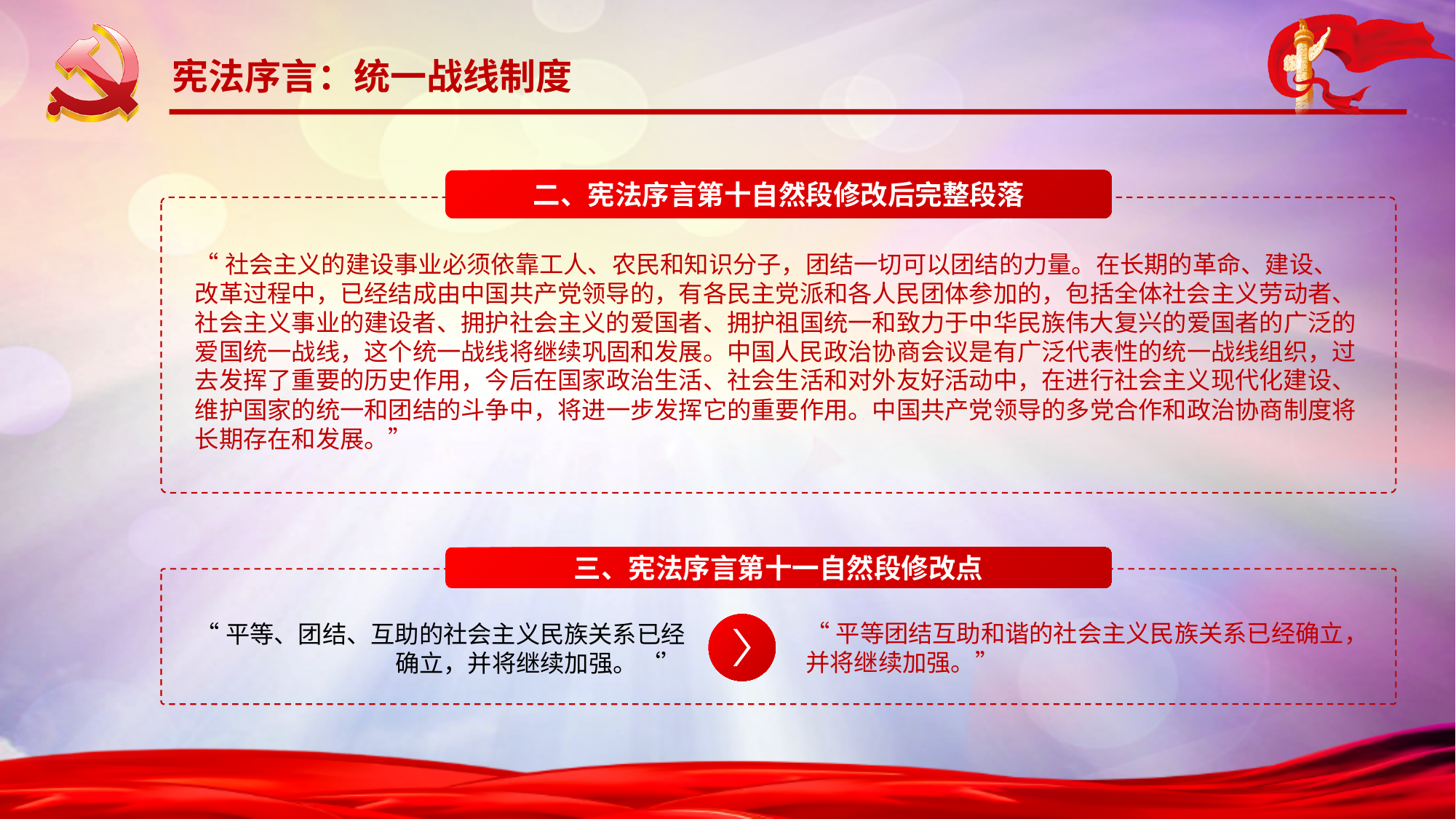

宪法序言：统一战线制度
二、宪法序言第十自然段修改后完整段落

“社会主义的建设事业必须依靠工人、农民和知识分子，团结一切可以团结的力量。在长期的革命、建设、改革过程中，已经结成由中国共产党领导的，有各民主党派和各人民团体参加的，包括全体社会主义劳动者、社会主义事业的建设者、拥护社会主义的爱国者、拥护祖国统一和致力于中华民族伟大复兴的爱国者的广泛的爱国统一战线，这个统一战线将继续巩固和发展。中国人民政治协商会议是有广泛代表性的统一战线组织，过去发挥了重要的历史作用，今后在国家政治生活、社会生活和对外友好活动中，在进行社会主义现代化建设、维护国家的统一和团结的斗争中，将进一步发挥它的重要作用。中国共产党领导的多党合作和政治协商制度将长期存在和发展。”
三、宪法序言第十一自然段修改点

“平等团结互助和谐的社会主义民族关系已经确立，并将继续加强。”
“平等、团结、互助的社会主义民族关系已经确立，并将继续加强。‘’